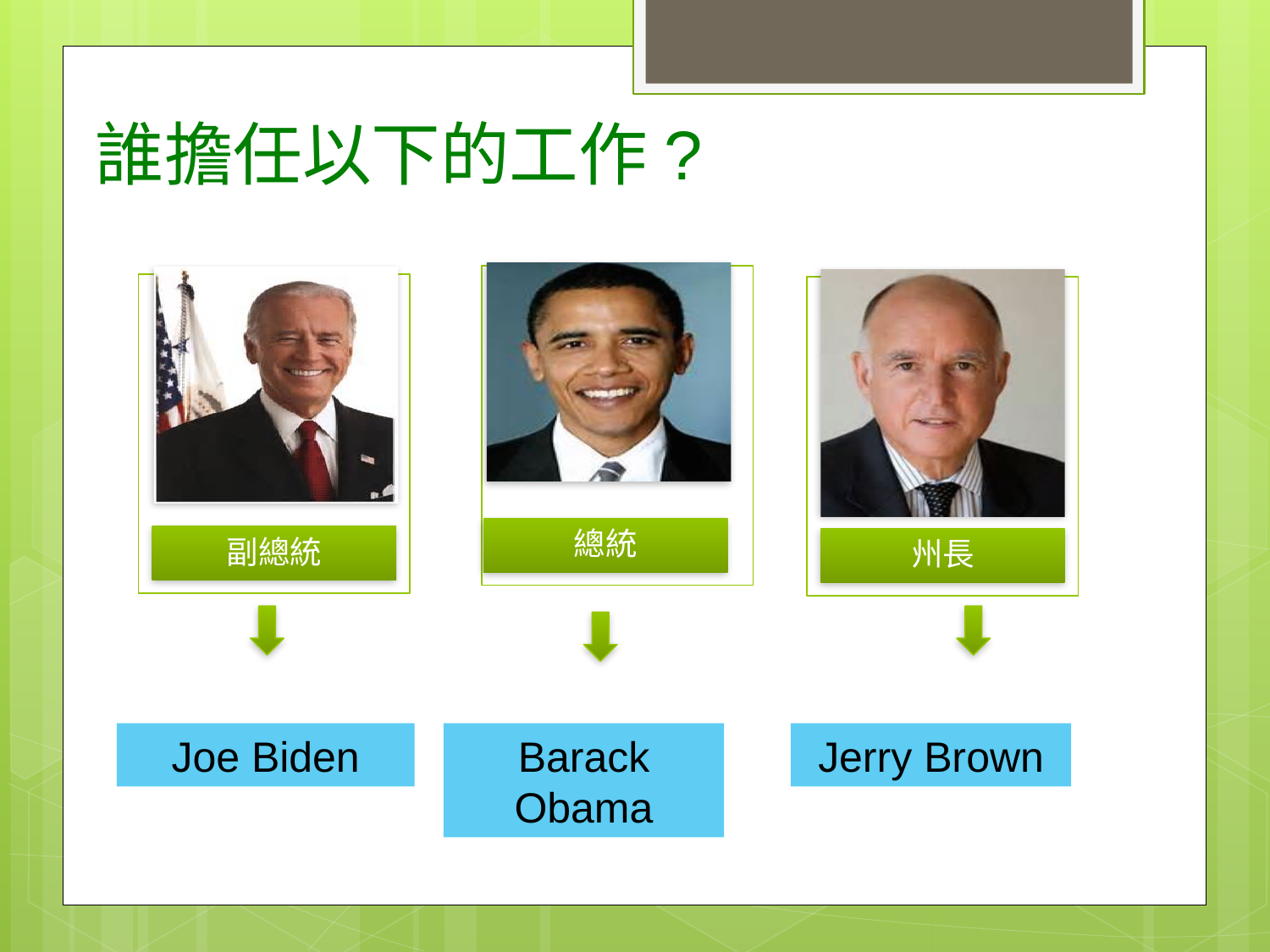

# 誰擔任以下的工作?
副總統

總統

州長

Joe Biden
Barack Obama
Jerry Brown